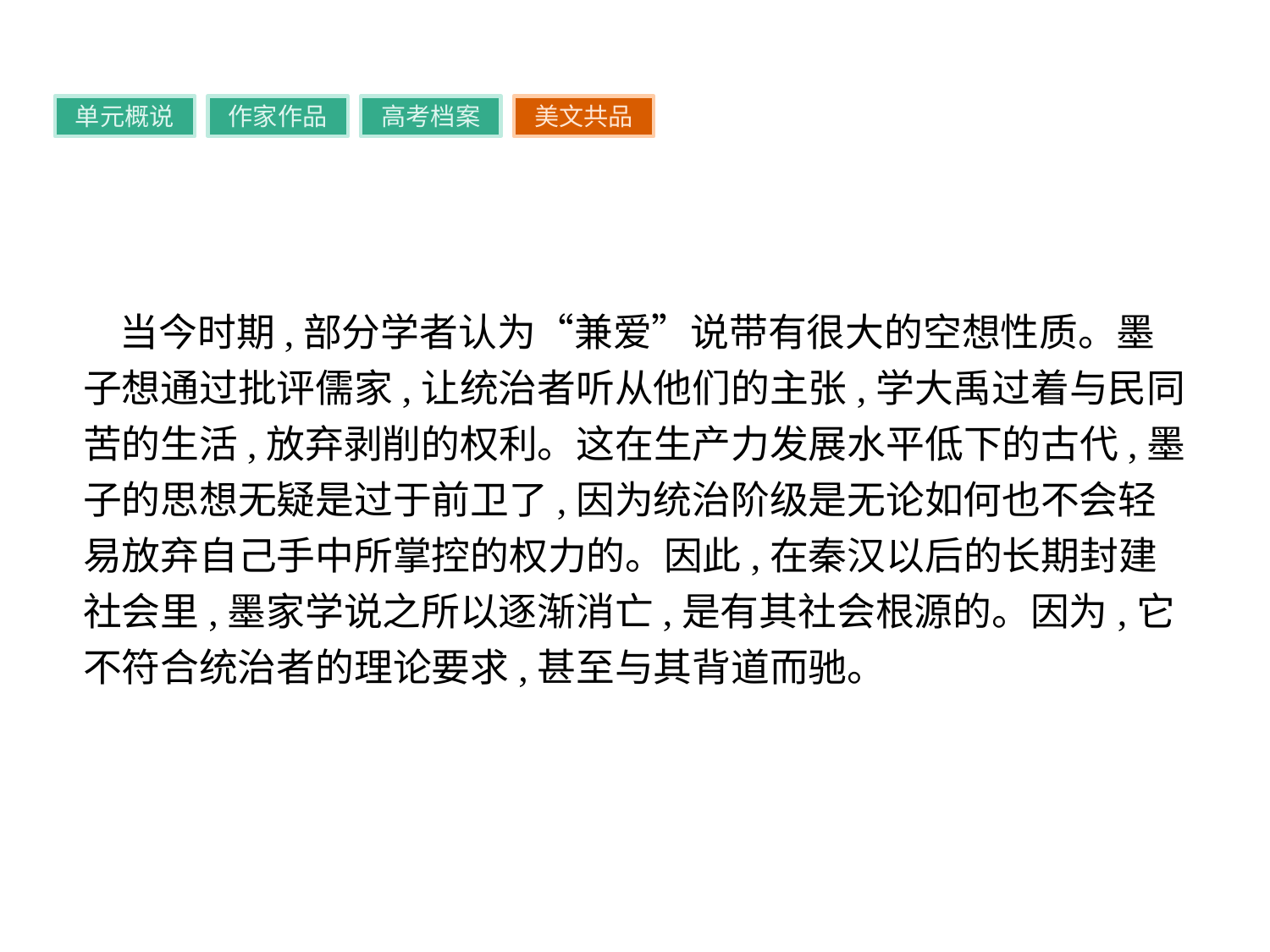

单元概说
作家作品
高考档案
美文共品
当今时期,部分学者认为“兼爱”说带有很大的空想性质。墨子想通过批评儒家,让统治者听从他们的主张,学大禹过着与民同苦的生活,放弃剥削的权利。这在生产力发展水平低下的古代,墨子的思想无疑是过于前卫了,因为统治阶级是无论如何也不会轻易放弃自己手中所掌控的权力的。因此,在秦汉以后的长期封建社会里,墨家学说之所以逐渐消亡,是有其社会根源的。因为,它不符合统治者的理论要求,甚至与其背道而驰。